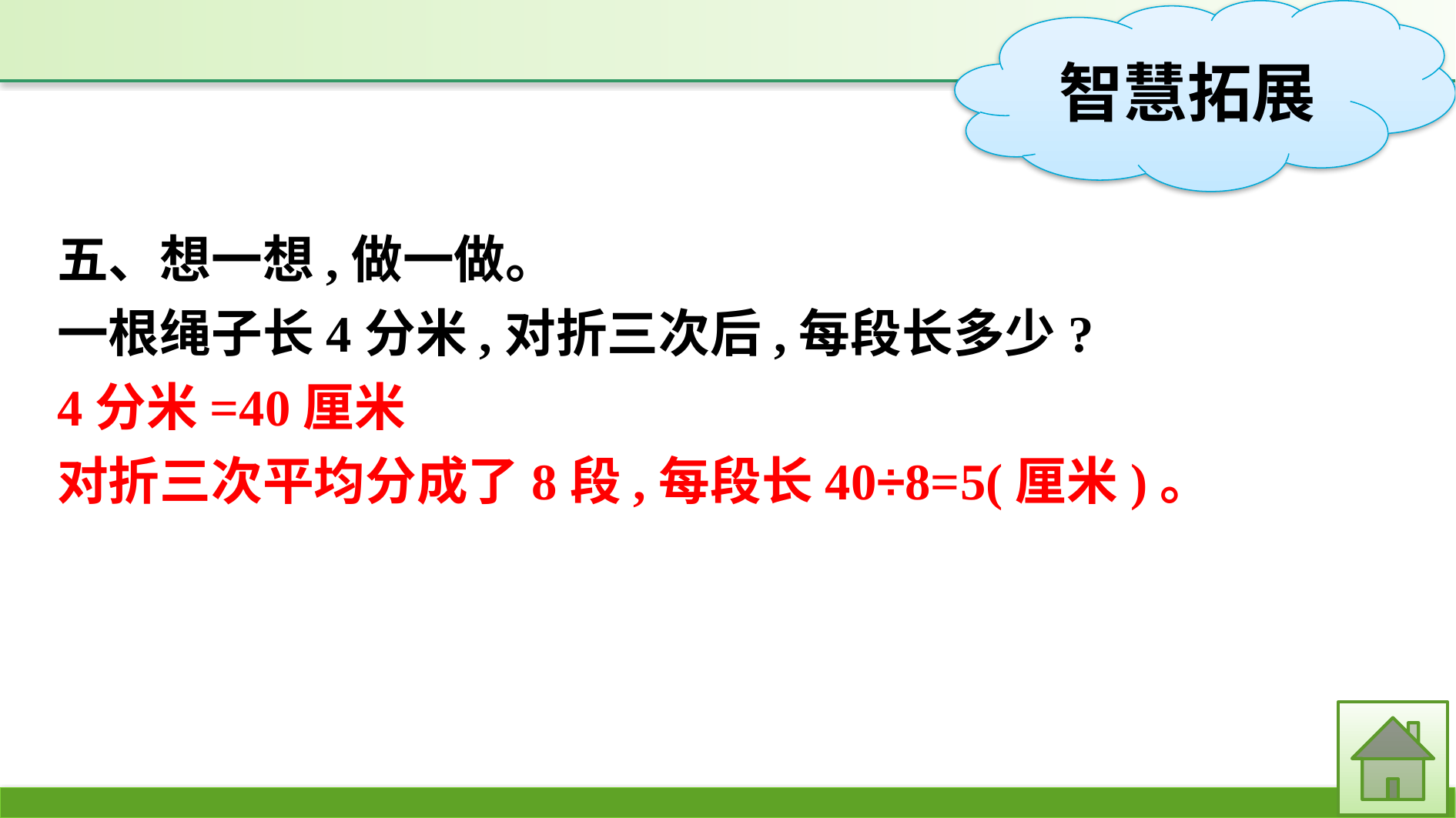

五、想一想,做一做。
一根绳子长4分米,对折三次后,每段长多少?
4分米=40厘米
对折三次平均分成了8段,每段长40÷8=5(厘米)。